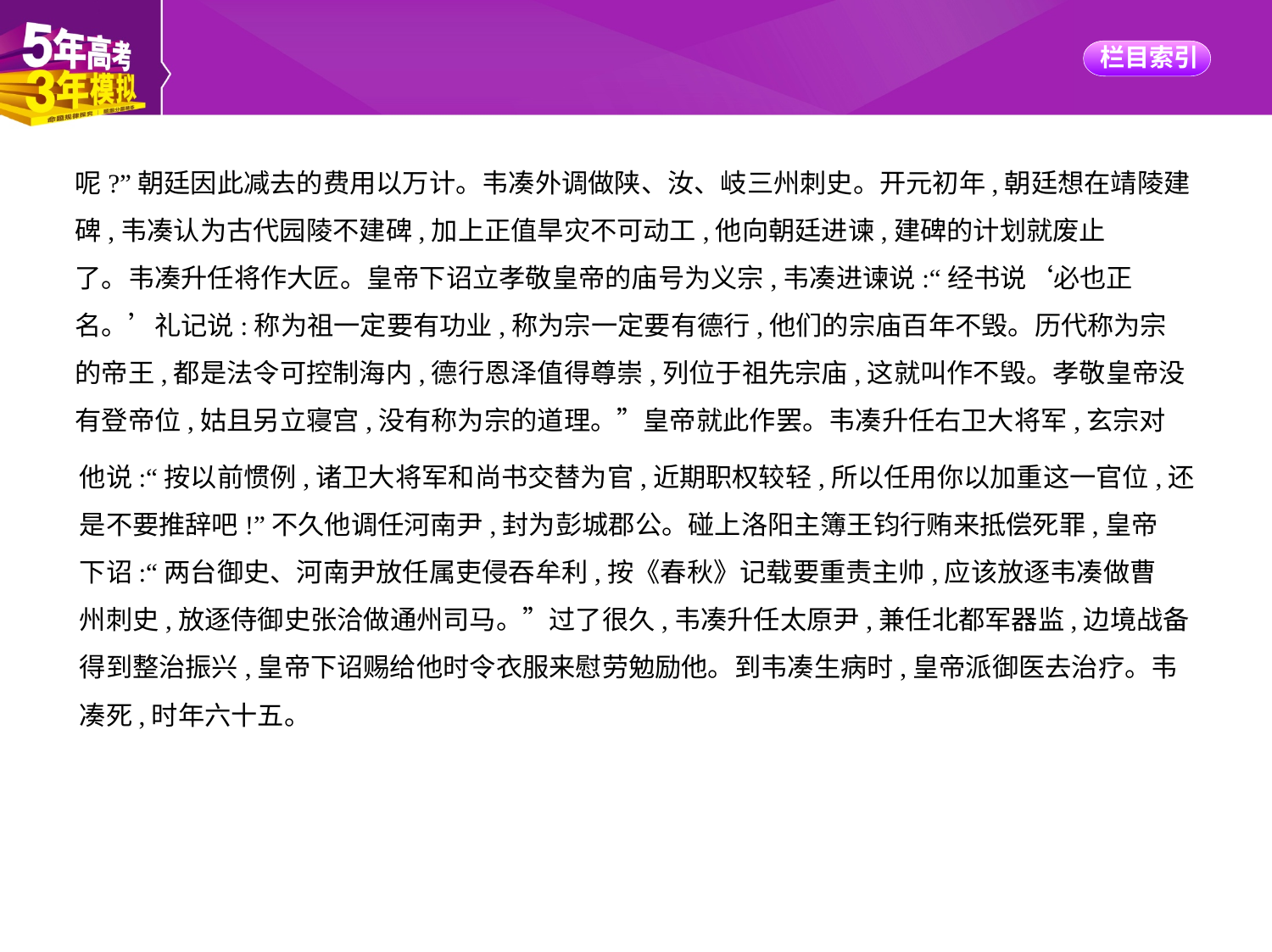

呢?”朝廷因此减去的费用以万计。韦凑外调做陕、汝、岐三州刺史。开元初年,朝廷想在靖陵建碑,韦凑认为古代园陵不建碑,加上正值旱灾不可动工,他向朝廷进谏,建碑的计划就废止
了。韦凑升任将作大匠。皇帝下诏立孝敬皇帝的庙号为义宗,韦凑进谏说:“经书说‘必也正
名。’礼记说:称为祖一定要有功业,称为宗一定要有德行,他们的宗庙百年不毁。历代称为宗
的帝王,都是法令可控制海内,德行恩泽值得尊崇,列位于祖先宗庙,这就叫作不毁。孝敬皇帝没
有登帝位,姑且另立寝宫,没有称为宗的道理。”皇帝就此作罢。韦凑升任右卫大将军,玄宗对
他说:“按以前惯例,诸卫大将军和尚书交替为官,近期职权较轻,所以任用你以加重这一官位,还
是不要推辞吧!”不久他调任河南尹,封为彭城郡公。碰上洛阳主簿王钧行贿来抵偿死罪,皇帝
下诏:“两台御史、河南尹放任属吏侵吞牟利,按《春秋》记载要重责主帅,应该放逐韦凑做曹
州刺史,放逐侍御史张洽做通州司马。”过了很久,韦凑升任太原尹,兼任北都军器监,边境战备
得到整治振兴,皇帝下诏赐给他时令衣服来慰劳勉励他。到韦凑生病时,皇帝派御医去治疗。韦
凑死,时年六十五。